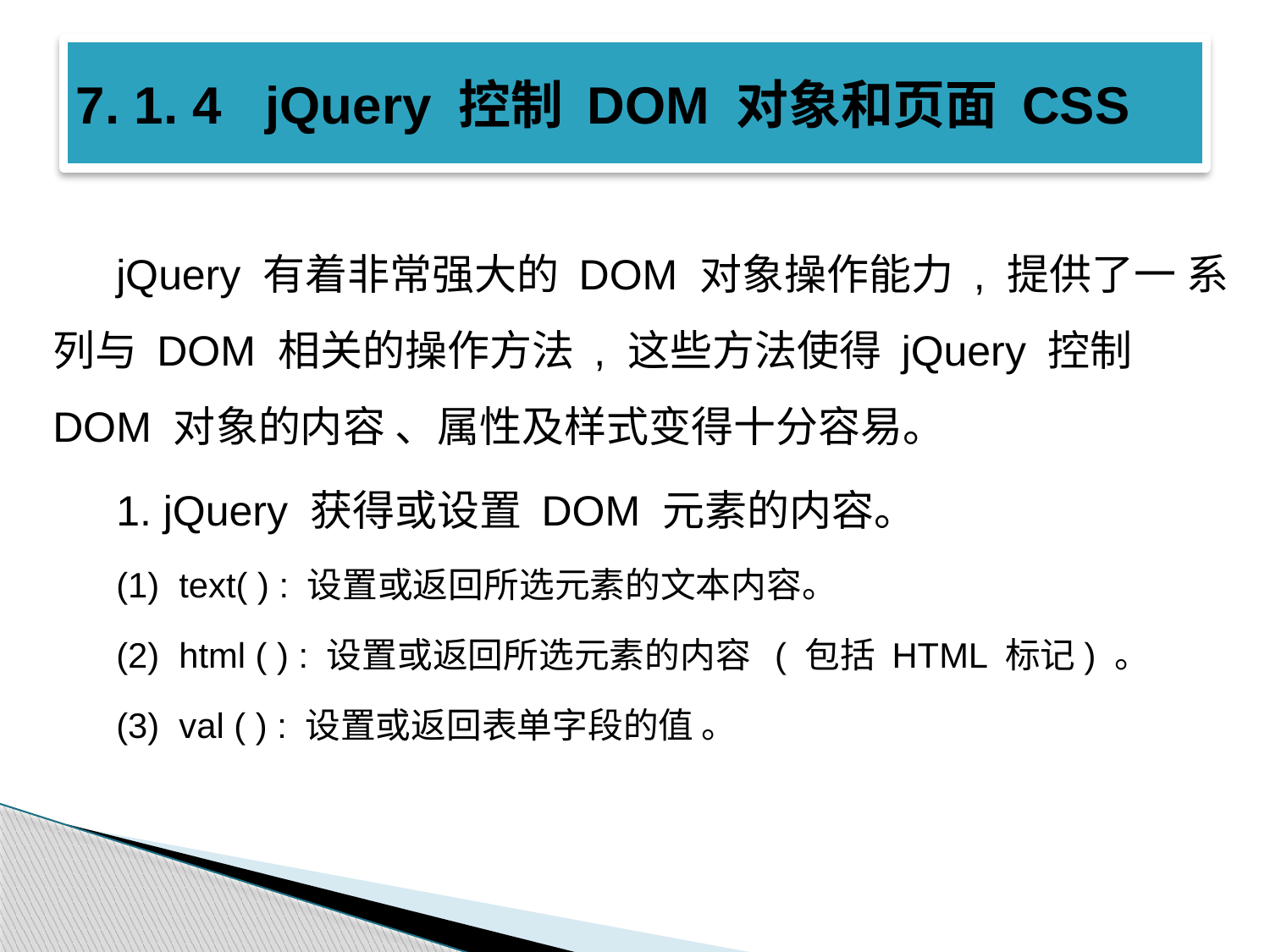

# 7. 1. 4   jQuery 控制 DOM 对象和页面 CSS
jQuery 有着非常强大的 DOM 对象操作能力 , 提供了一 系列与 DOM 相关的操作方法 , 这些方法使得 jQuery 控制 DOM 对象的内容 、属性及样式变得十分容易。
1. jQuery 获得或设置 DOM 元素的内容。
(1)  text( ) : 设置或返回所选元素的文本内容。
(2)  html ( ) : 设置或返回所选元素的内容  ( 包括 HTML 标记) 。
(3)  val ( ) : 设置或返回表单字段的值 。